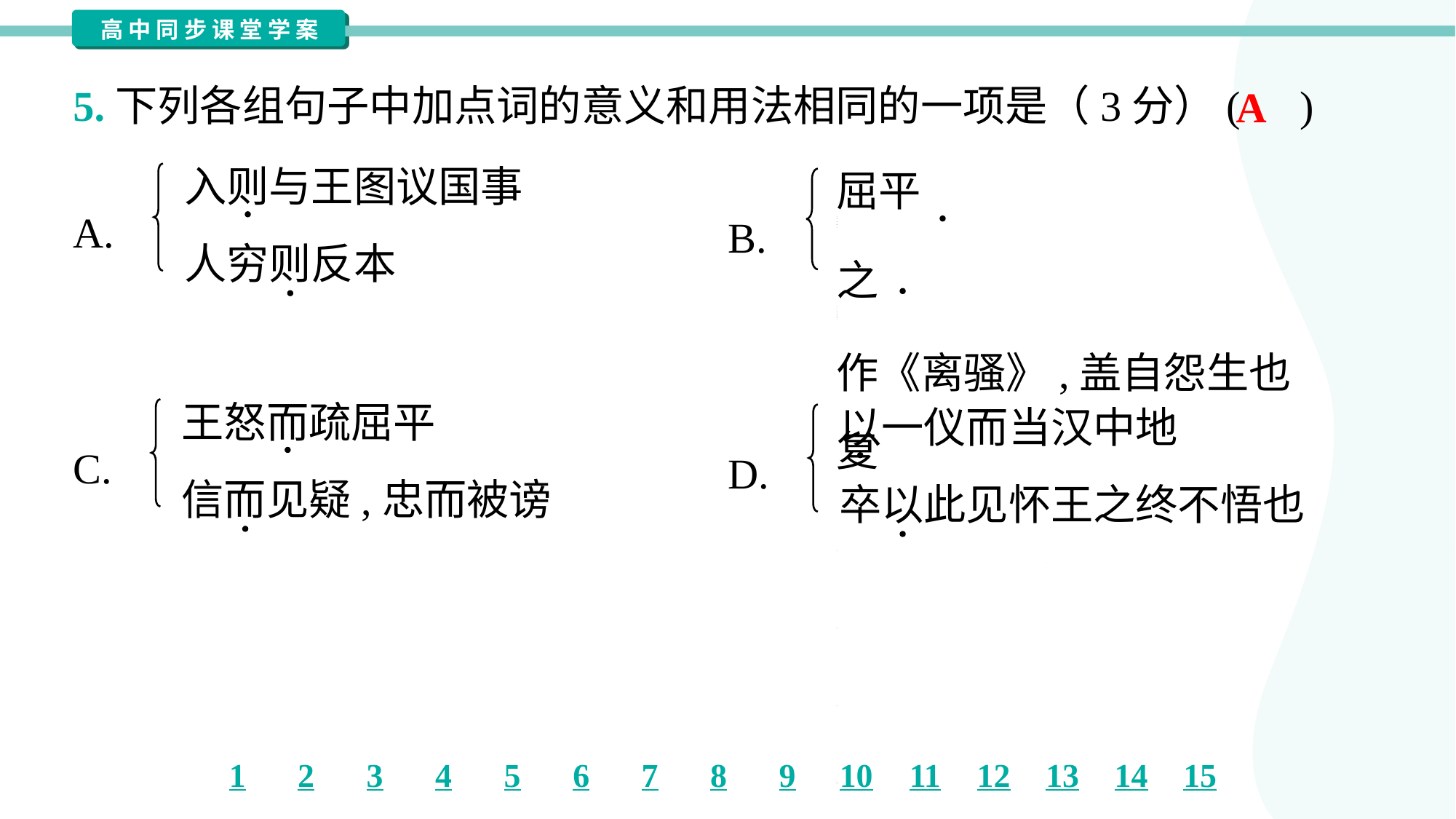

5.下列各组句子中加点词的意义和用法相同的一项是（3分）(     )
A
入则与王图议国事
人穷则反本
屈平<zzd>之</zzd>作《离骚》,盖自怨生也
复<zzd>之</zzd>秦,竟死于秦而归葬

A.

B.

王怒而疏屈平
信而见疑,忠而被谤
以一仪而当汉中地
卒以此见怀王之终不悟也

C.

D.